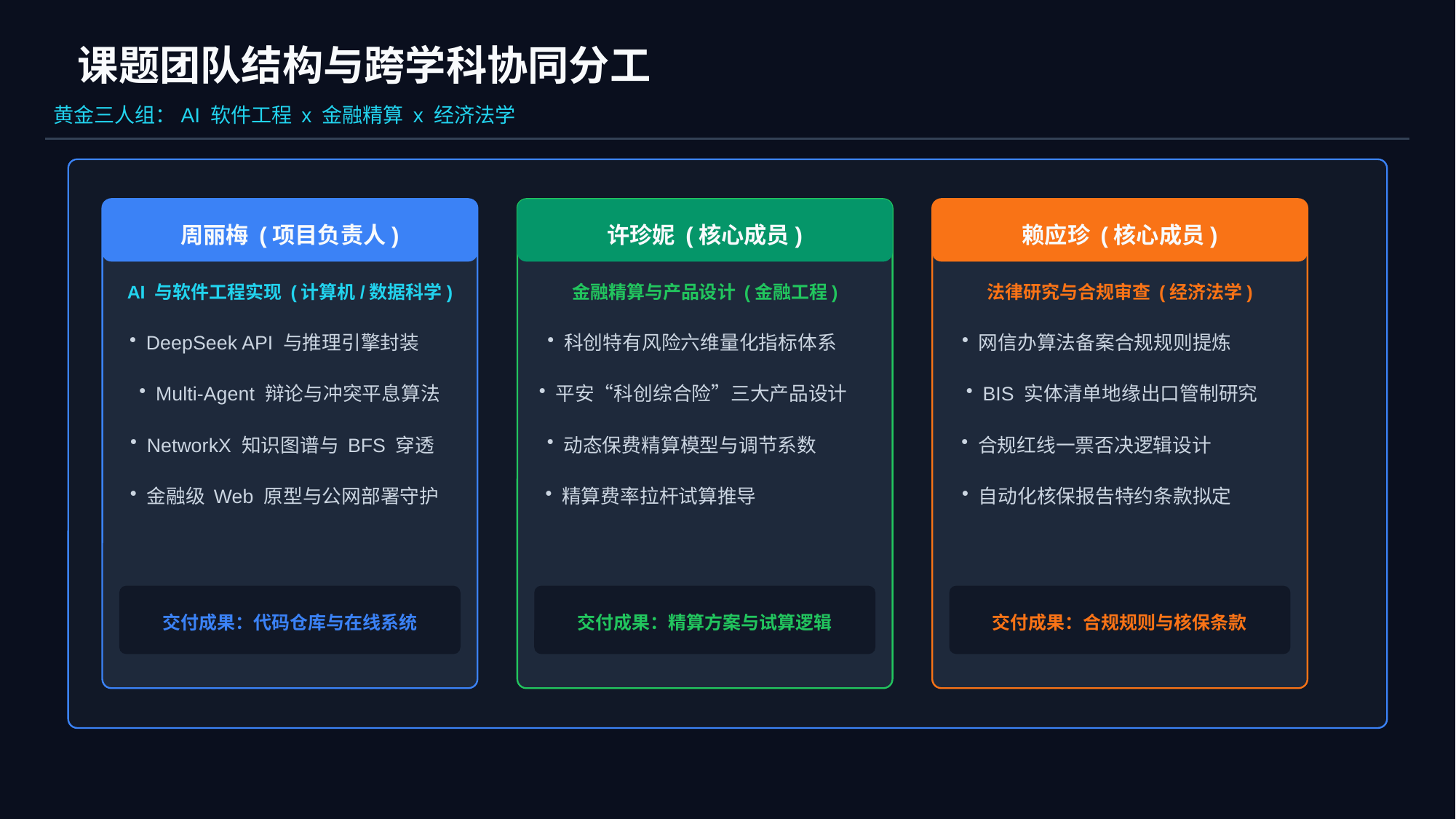

课题团队结构与跨学科协同分工
黄金三人组：AI 软件工程 x 金融精算 x 经济法学

周丽梅 (项目负责人)
许珍妮 (核心成员)
赖应珍 (核心成员)
AI 与软件工程实现 (计算机/数据科学)
金融精算与产品设计 (金融工程)
法律研究与合规审查 (经济法学)
DeepSeek API 与推理引擎封装
科创特有风险六维量化指标体系
网信办算法备案合规规则提炼
Multi-Agent 辩论与冲突平息算法
平安“科创综合险”三大产品设计
BIS 实体清单地缘出口管制研究
NetworkX 知识图谱与 BFS 穿透
动态保费精算模型与调节系数
合规红线一票否决逻辑设计
金融级 Web 原型与公网部署守护
精算费率拉杆试算推导
自动化核保报告特约条款拟定

交付成果：代码仓库与在线系统
交付成果：精算方案与试算逻辑
交付成果：合规规则与核保条款